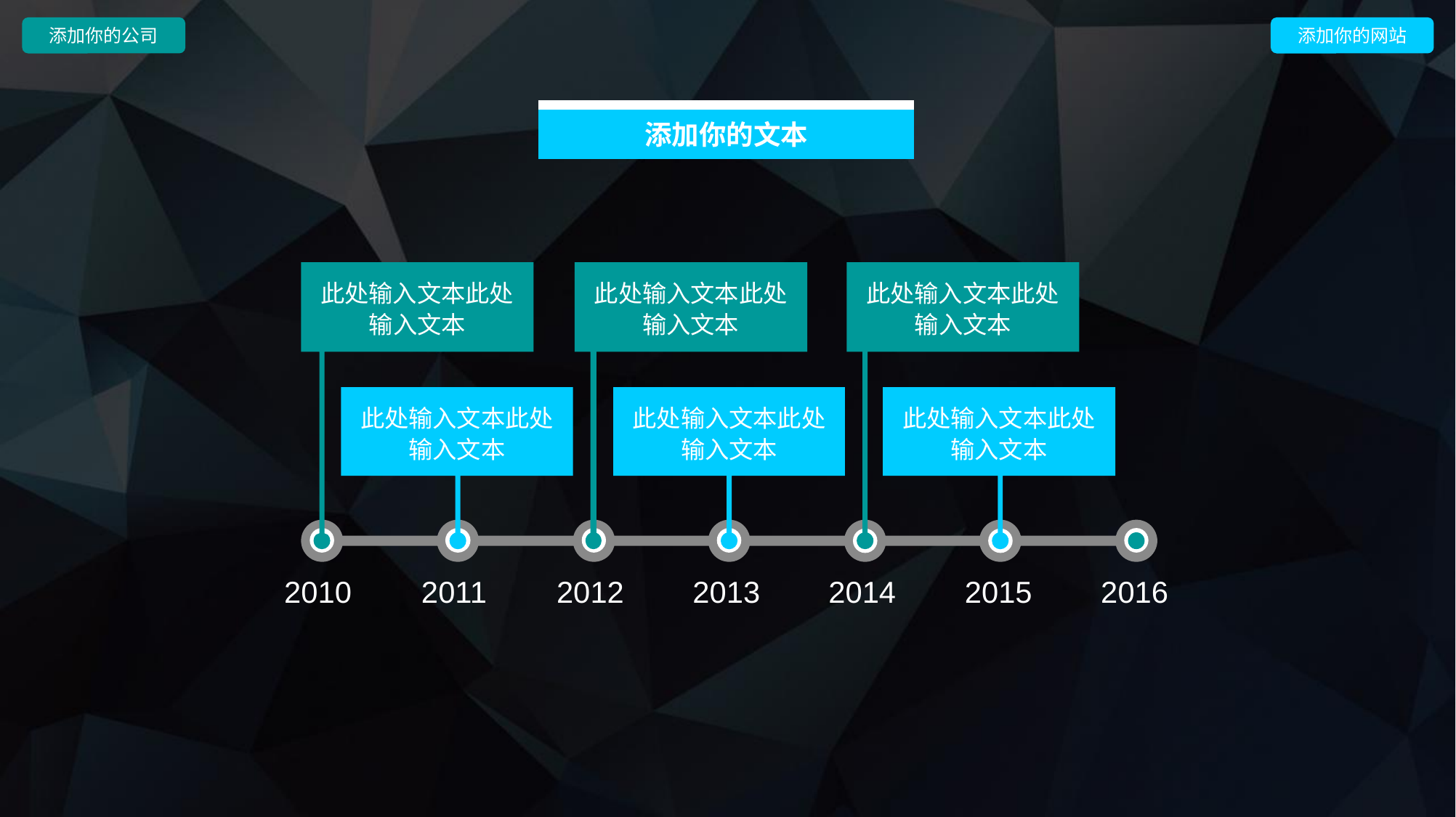

添加你的公司
添加你的网站

添加你的文本
此处输入文本此处输入文本
此处输入文本此处输入文本
此处输入文本此处输入文本
此处输入文本此处输入文本
此处输入文本此处输入文本
此处输入文本此处输入文本

2010
2011
2012
2013
2014
2015
2016